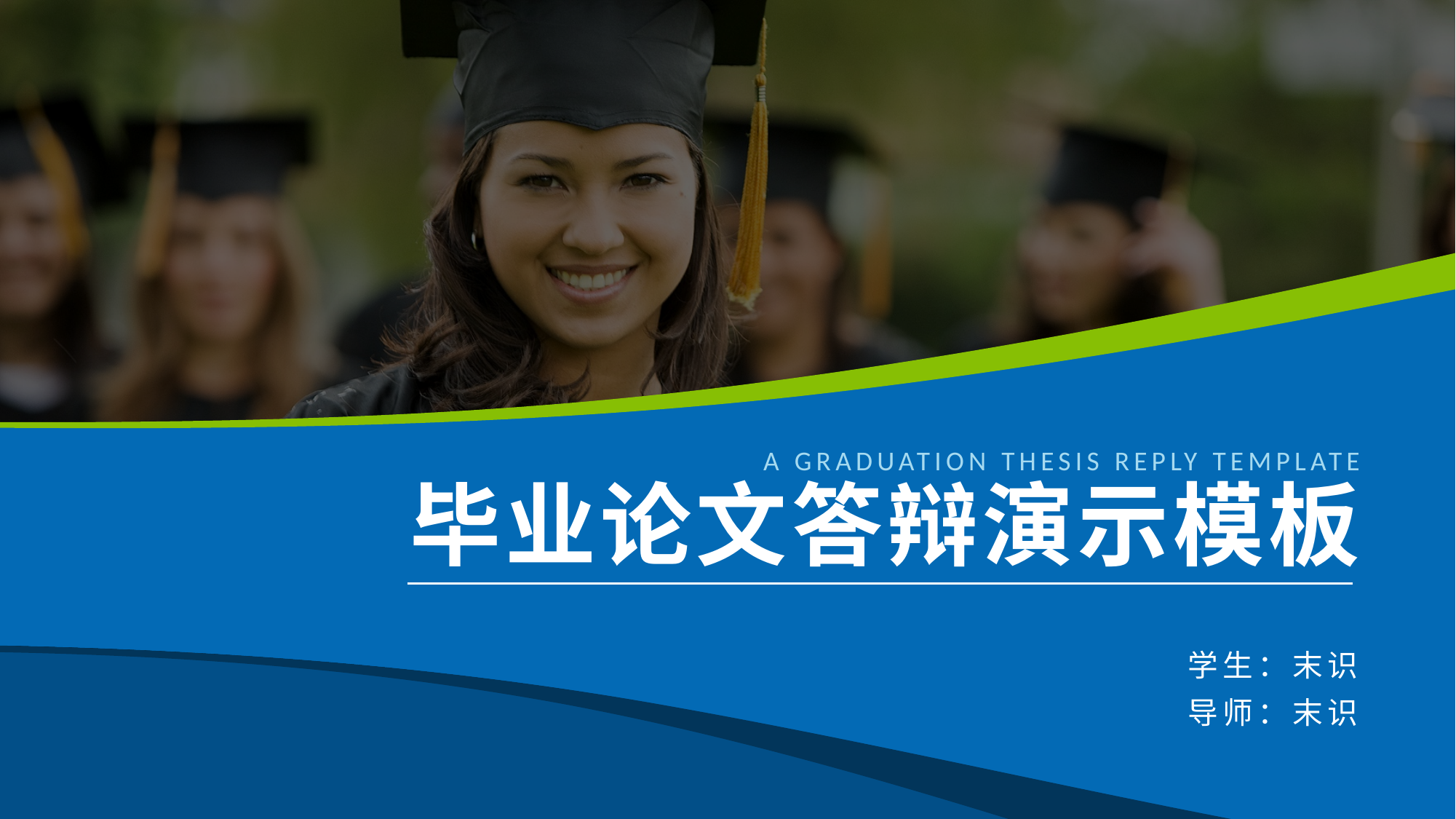

A GRADUATION THESIS REPLY TEMPLATE
毕业论文答辩演示模板
学生：末识
导师：末识